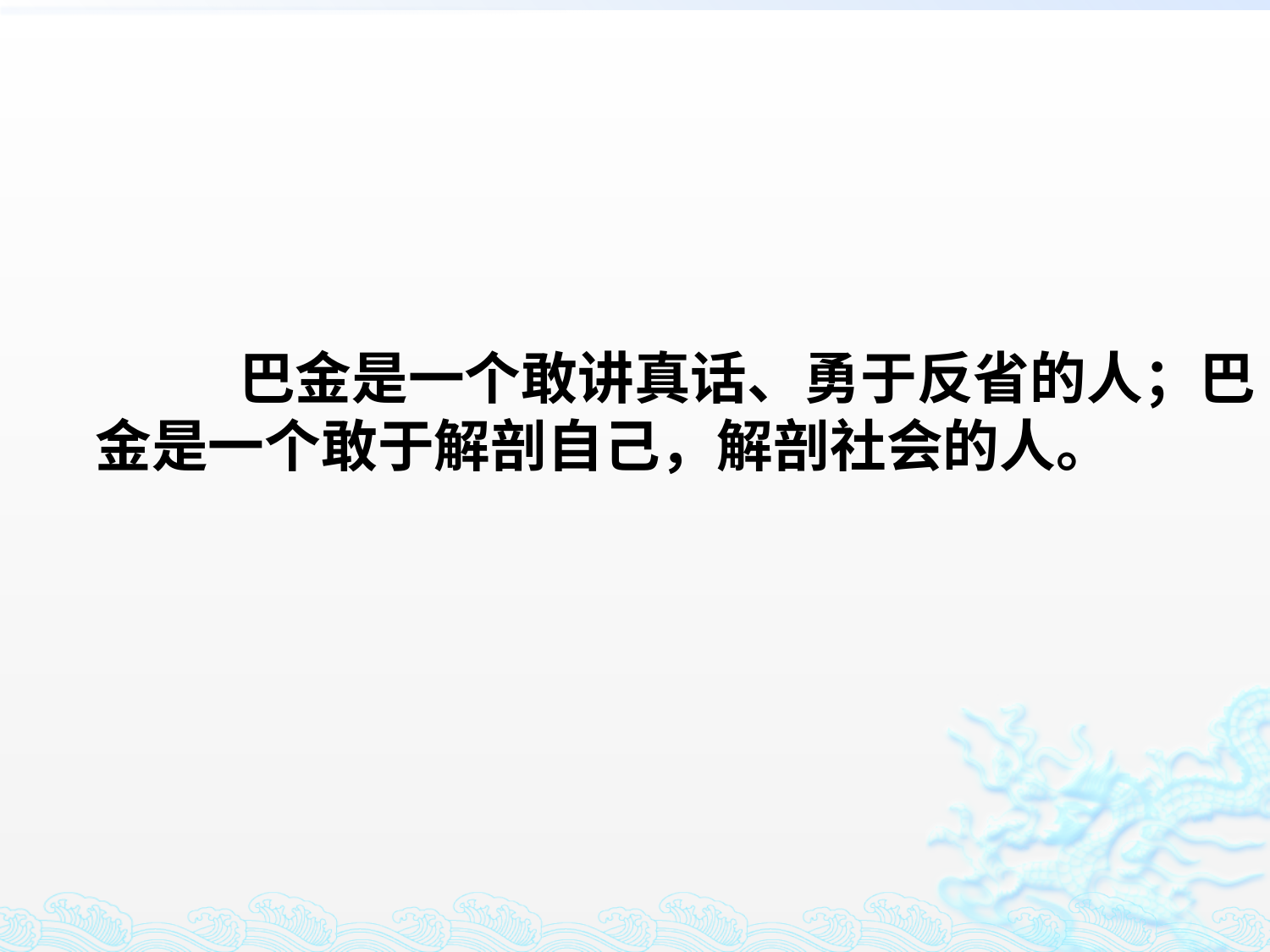

巴金是一个敢讲真话、勇于反省的人；巴金是一个敢于解剖自己，解剖社会的人。